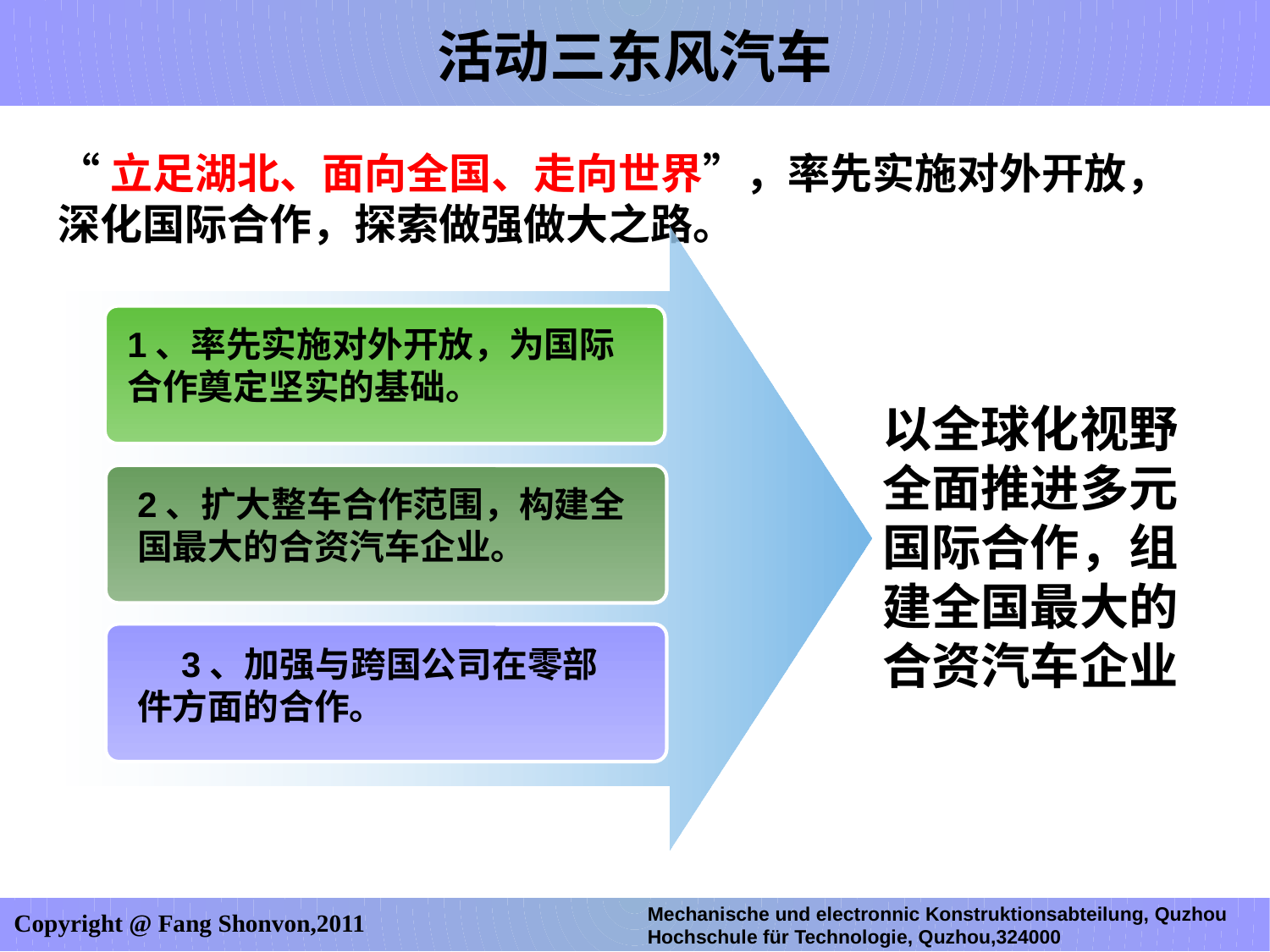

活动三东风汽车
“立足湖北、面向全国、走向世界”，率先实施对外开放，深化国际合作，探索做强做大之路。

1、率先实施对外开放，为国际合作奠定坚实的基础。
以全球化视野全面推进多元国际合作，组建全国最大的合资汽车企业

2、扩大整车合作范围，构建全国最大的合资汽车企业。

　3、加强与跨国公司在零部件方面的合作。
Mechanische und electronnic Konstruktionsabteilung, Quzhou Hochschule für Technologie, Quzhou,324000

Copyright @ Fang Shonvon,2011